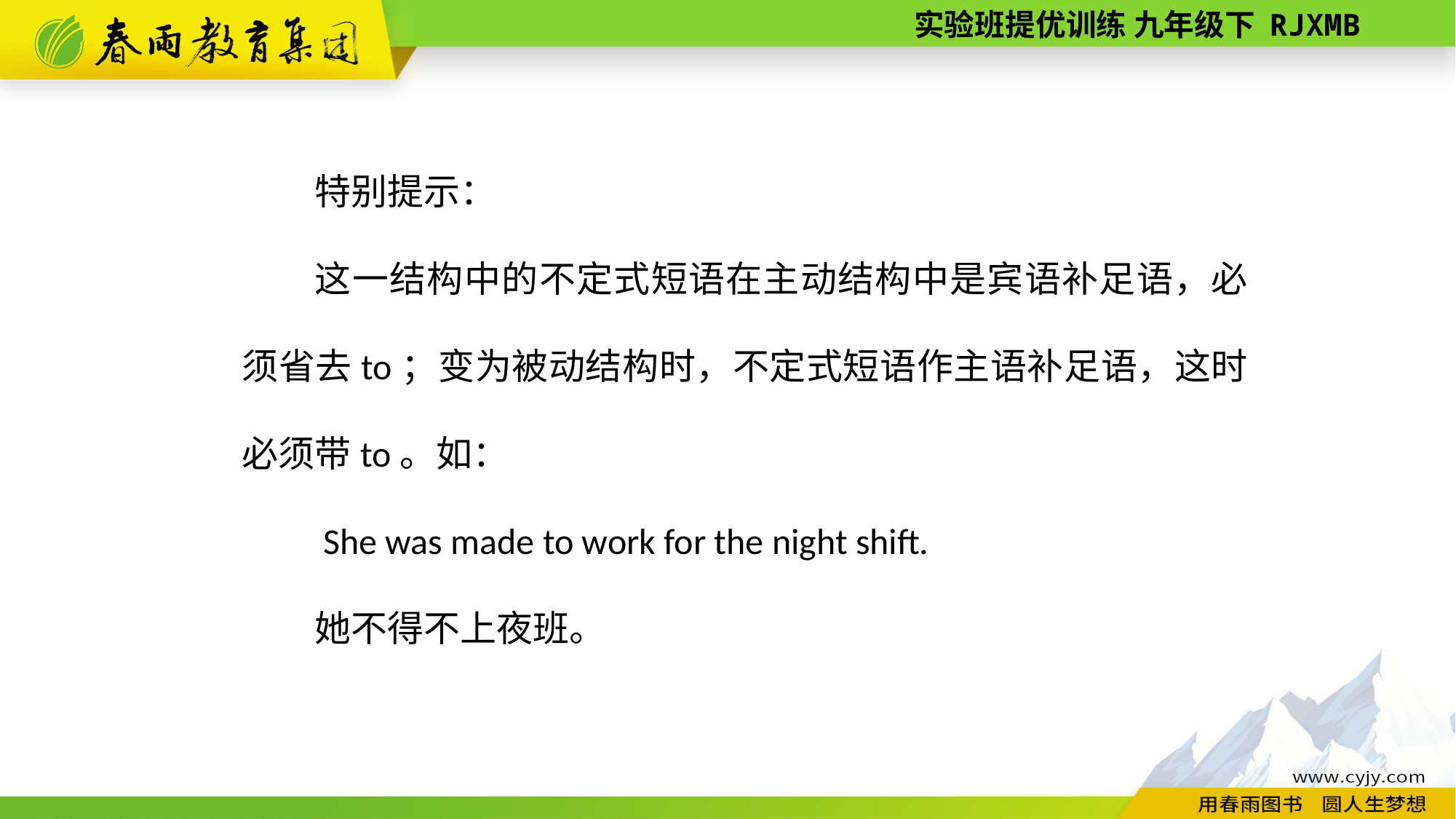

特别提示：
这一结构中的不定式短语在主动结构中是宾语补足语，必须省去to；变为被动结构时，不定式短语作主语补足语，这时必须带to。如：
 She was made to work for the night shift.
她不得不上夜班。